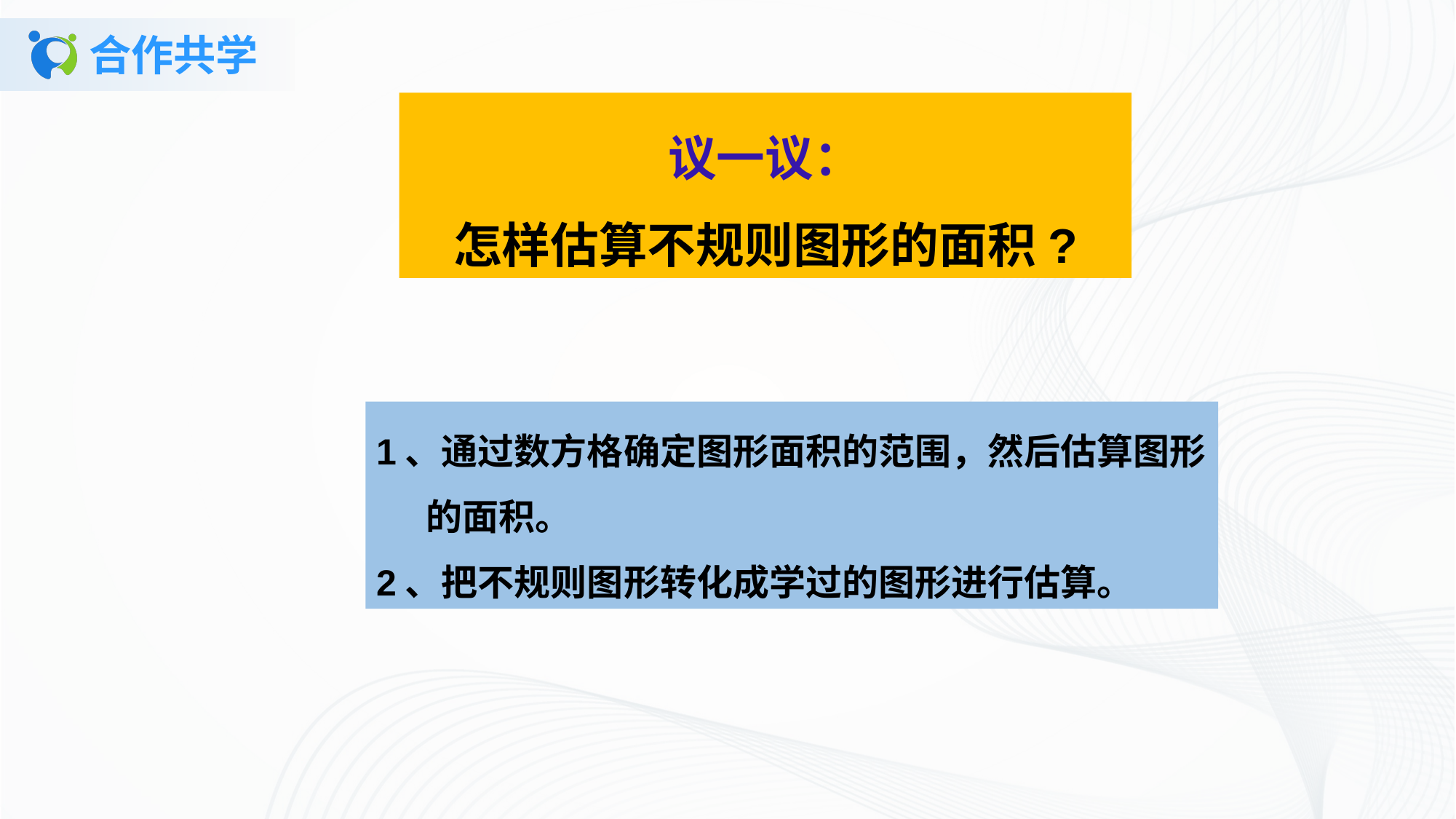

# 合作共学
议一议：
怎样估算不规则图形的面积?
1、通过数方格确定图形面积的范围，然后估算图形
     的面积。
2、把不规则图形转化成学过的图形进行估算。